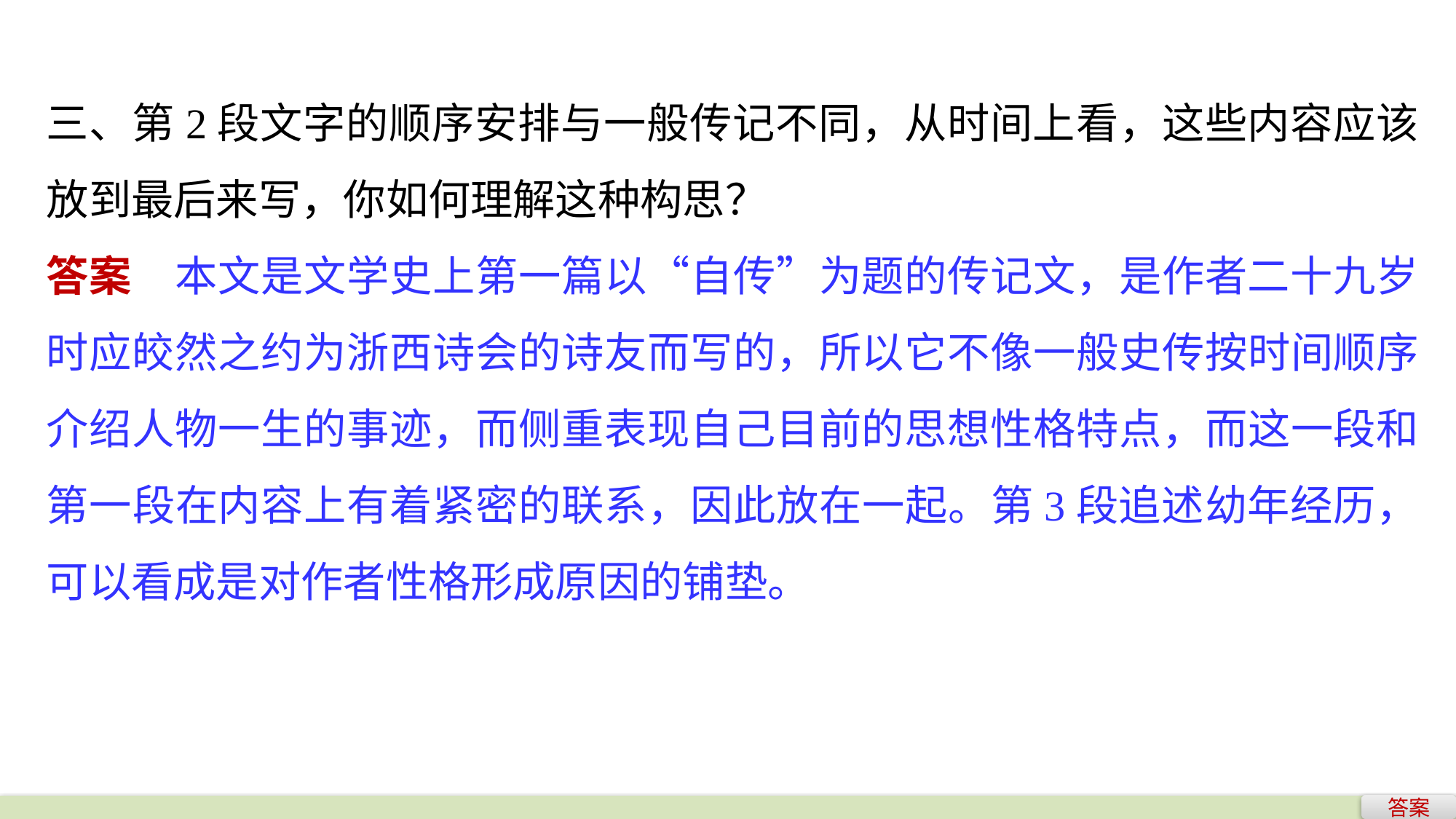

三、第2段文字的顺序安排与一般传记不同，从时间上看，这些内容应该放到最后来写，你如何理解这种构思？
答案　本文是文学史上第一篇以“自传”为题的传记文，是作者二十九岁时应皎然之约为浙西诗会的诗友而写的，所以它不像一般史传按时间顺序介绍人物一生的事迹，而侧重表现自己目前的思想性格特点，而这一段和第一段在内容上有着紧密的联系，因此放在一起。第3段追述幼年经历，可以看成是对作者性格形成原因的铺垫。
答案